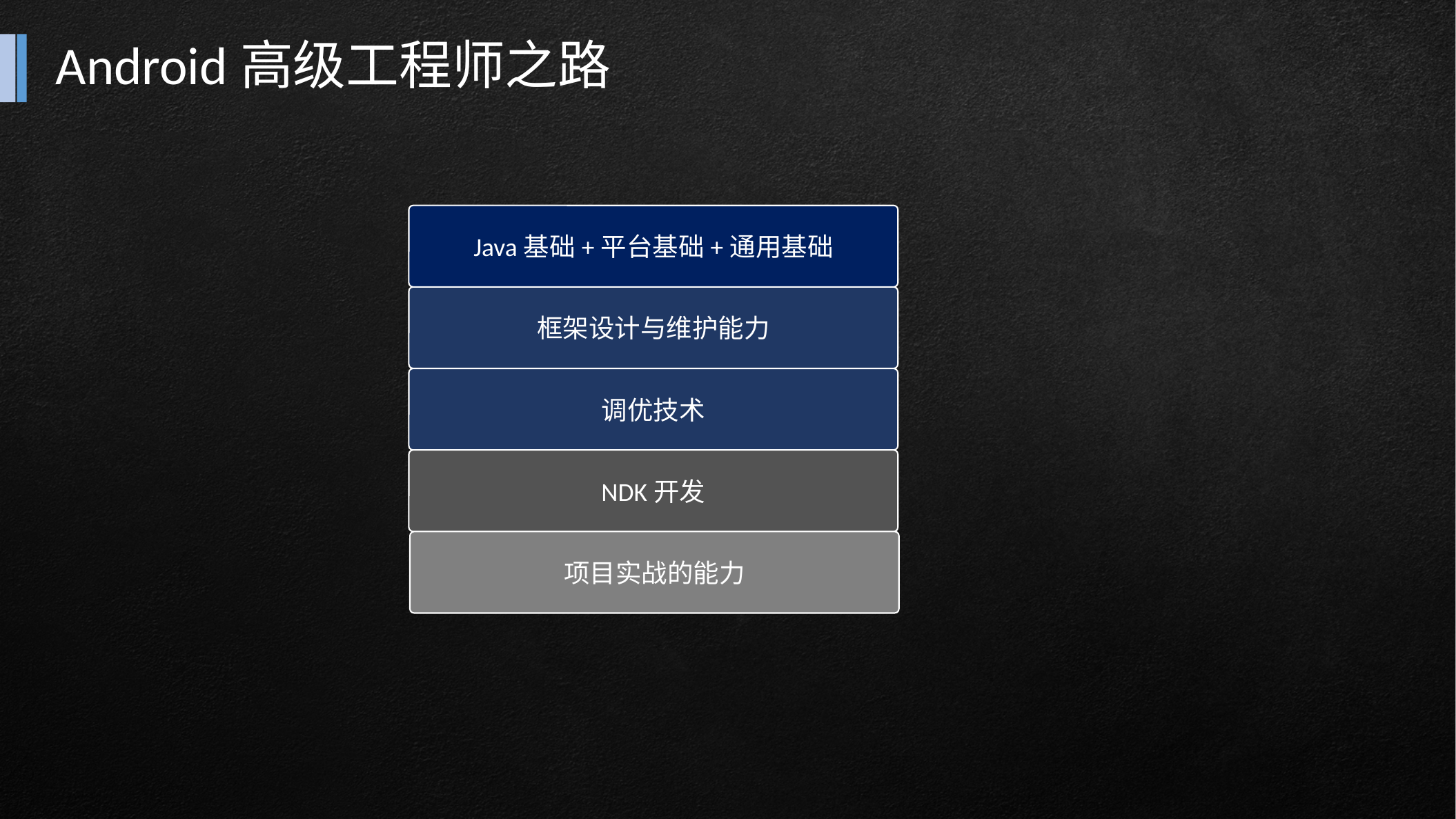

# Android高级工程师之路
Java基础+平台基础+通用基础
框架设计与维护能力
调优技术
NDK开发
项目实战的能力